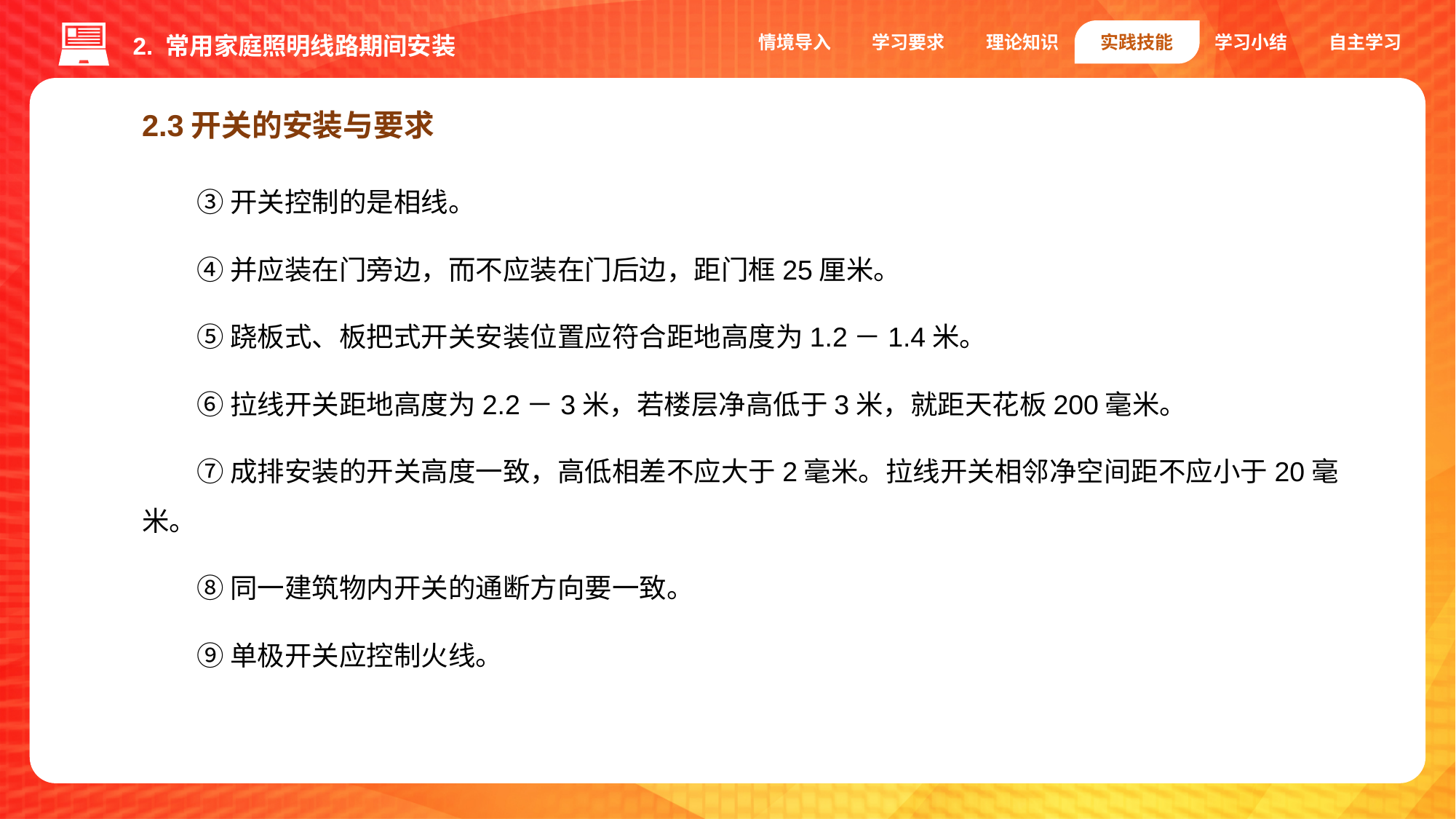

情境导入
学习要求
理论知识
实践技能
学习小结
自主学习

2. 常用家庭照明线路期间安装
2.3开关的安装与要求
③开关控制的是相线。
④并应装在门旁边，而不应装在门后边，距门框25厘米。
⑤跷板式、板把式开关安装位置应符合距地高度为1.2－1.4米。
⑥拉线开关距地高度为2.2－3米，若楼层净高低于3米，就距天花板200毫米。
⑦成排安装的开关高度一致，高低相差不应大于2毫米。拉线开关相邻净空间距不应小于20毫米。
⑧同一建筑物内开关的通断方向要一致。
⑨单极开关应控制火线。